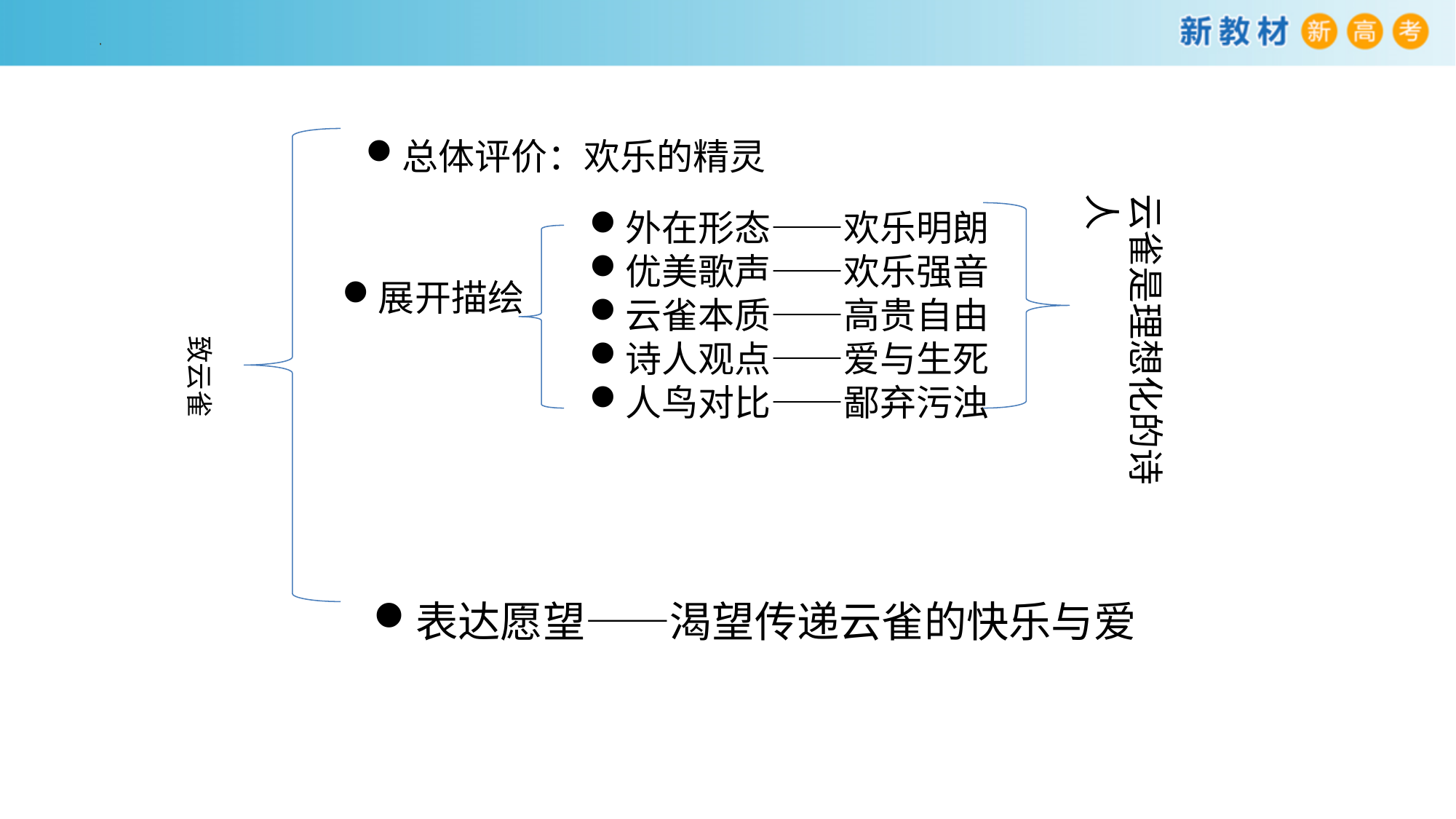

总体评价：欢乐的精灵
云雀是理想化的诗人
外在形态——欢乐明朗
优美歌声——欢乐强音
云雀本质——高贵自由
诗人观点——爱与生死
人鸟对比——鄙弃污浊

展开描绘
致云雀
表达愿望——渴望传递云雀的快乐与爱